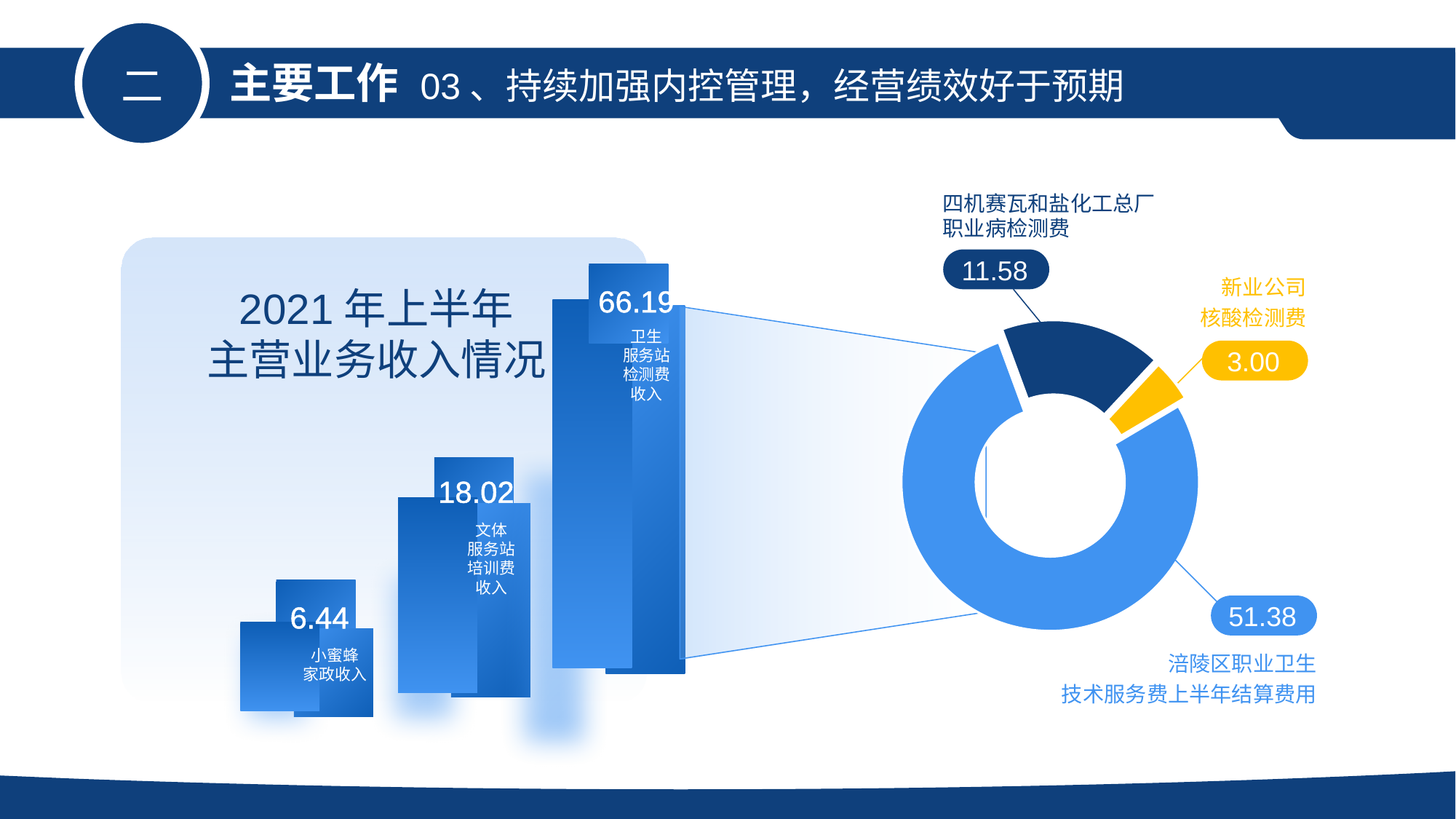

主要工作
03、持续加强内控管理，经营绩效好于预期
二
四机赛瓦和盐化工总厂
职业病检测费
11.58

新业公司
核酸检测费
3.00

### Chart

| Category | 销售额 |
|---|---|
| 第一季度 | 3.0 |
| 第二季度 | 51.38 |
| 第三季度 | 11.58 |
51.38

涪陵区职业卫生
技术服务费上半年结算费用

2021年上半年
主营业务收入情况

66.19

卫生
服务站
检测费
收入

18.02
文体
服务站
培训费
收入

6.44
小蜜蜂
家政收入